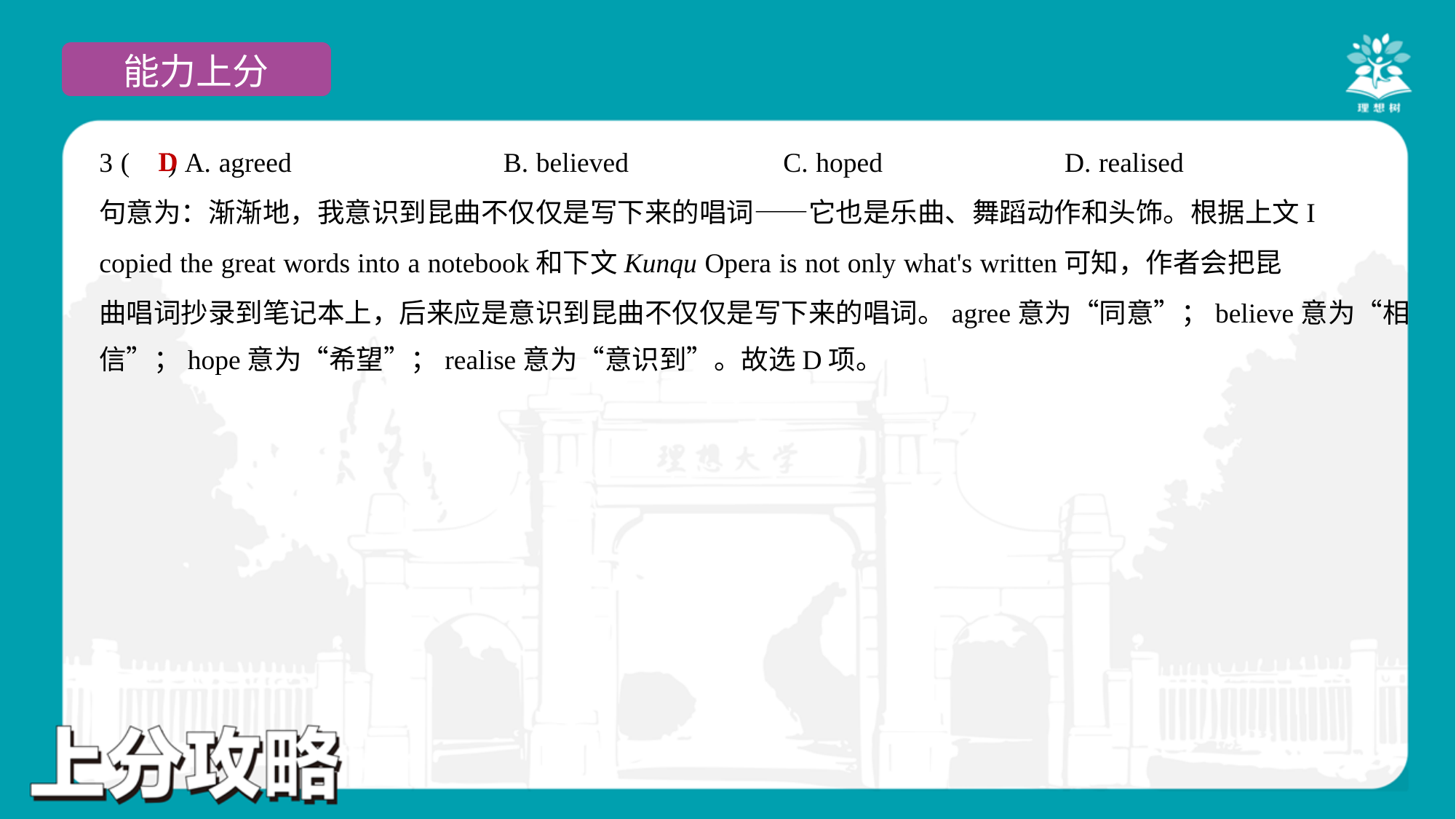

D
3 (     ) A. agreed	B. believed	C. hoped	D. realised
句意为：渐渐地，我意识到昆曲不仅仅是写下来的唱词——它也是乐曲、舞蹈动作和头饰。根据上文I
copied the great words into a notebook和下文Kunqu Opera is not only what's written可知，作者会把昆
曲唱词抄录到笔记本上，后来应是意识到昆曲不仅仅是写下来的唱词。agree意为“同意”；believe意为“相
信”；hope意为“希望”；realise意为“意识到”。故选D项。